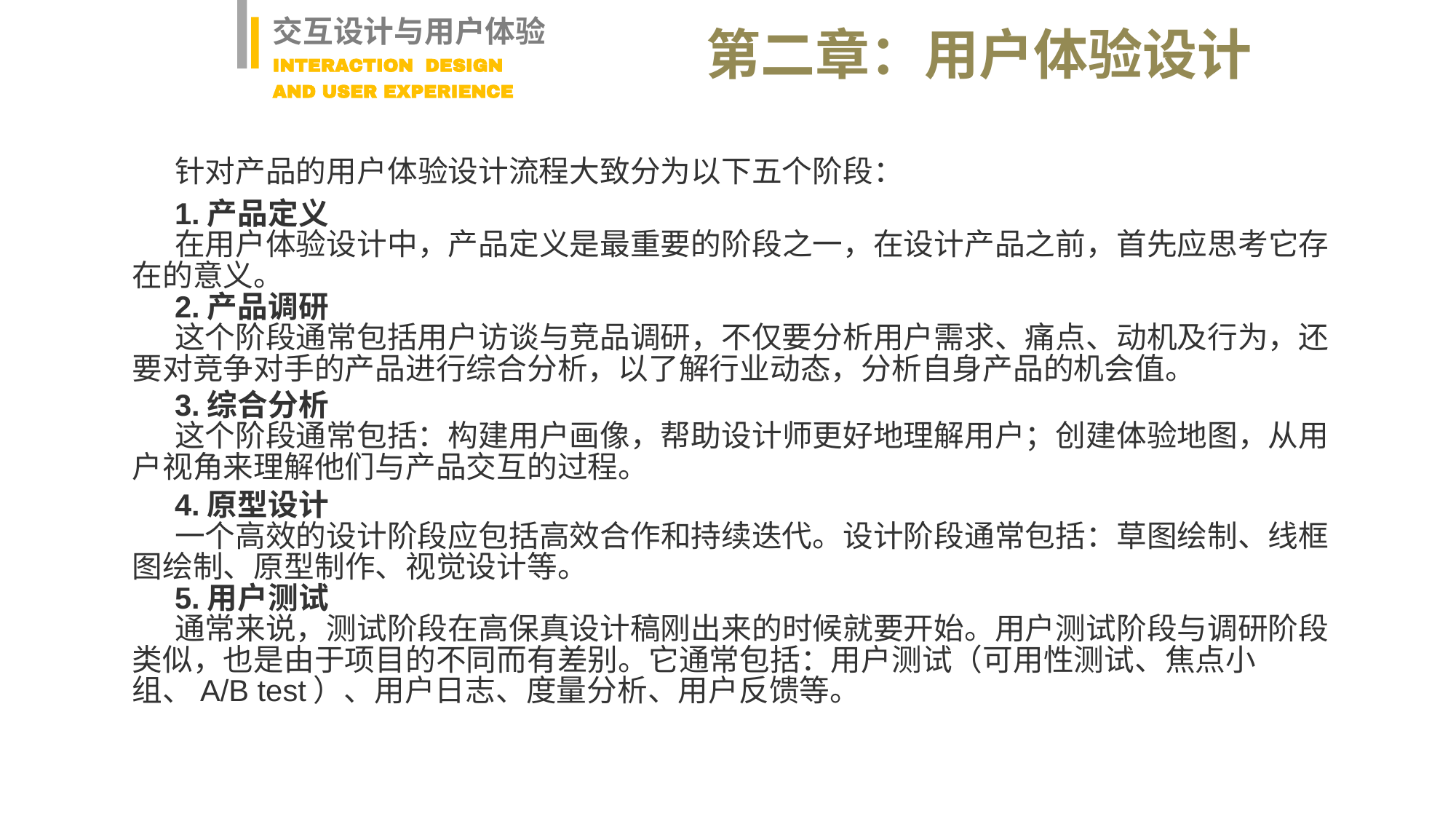

交互设计与用户体验
INTERACTION  DESIGN
AND USER EXPERIENCE
第二章：用户体验设计

针对产品的用户体验设计流程大致分为以下五个阶段：
1.产品定义
在用户体验设计中，产品定义是最重要的阶段之一，在设计产品之前，首先应思考它存在的意义。
2.产品调研
这个阶段通常包括用户访谈与竞品调研，不仅要分析用户需求、痛点、动机及行为，还要对竞争对手的产品进行综合分析，以了解行业动态，分析自身产品的机会值。
3.综合分析
这个阶段通常包括：构建用户画像，帮助设计师更好地理解用户；创建体验地图，从用户视角来理解他们与产品交互的过程。
4.原型设计
一个高效的设计阶段应包括高效合作和持续迭代。设计阶段通常包括：草图绘制、线框图绘制、原型制作、视觉设计等。
5.用户测试
通常来说，测试阶段在高保真设计稿刚出来的时候就要开始。用户测试阶段与调研阶段类似，也是由于项目的不同而有差别。它通常包括：用户测试（可用性测试、焦点小组、A/B test）、用户日志、度量分析、用户反馈等。